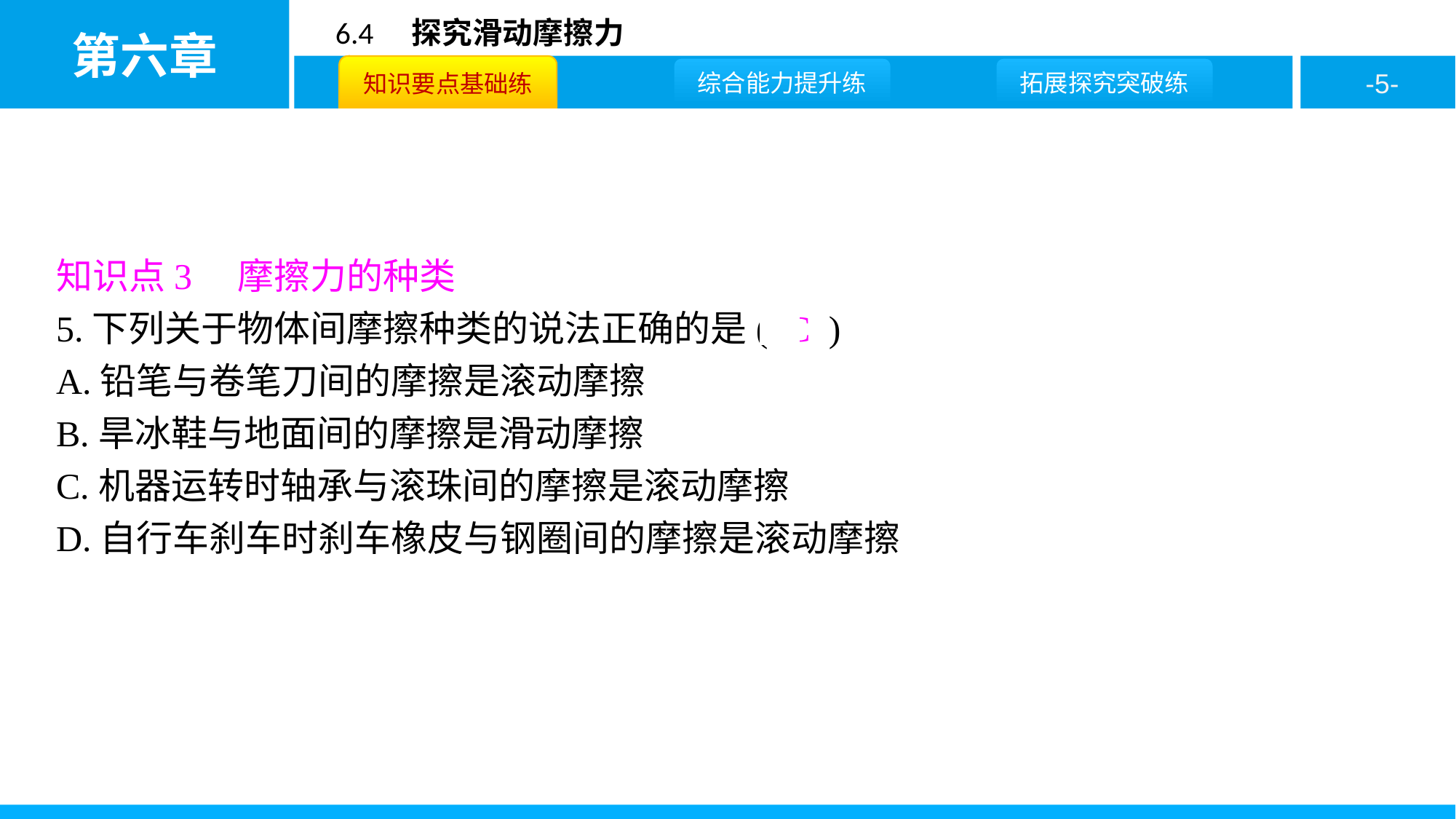

知识点3　摩擦力的种类
5.下列关于物体间摩擦种类的说法正确的是(  C  )
A.铅笔与卷笔刀间的摩擦是滚动摩擦
B.旱冰鞋与地面间的摩擦是滑动摩擦
C.机器运转时轴承与滚珠间的摩擦是滚动摩擦
D.自行车刹车时刹车橡皮与钢圈间的摩擦是滚动摩擦